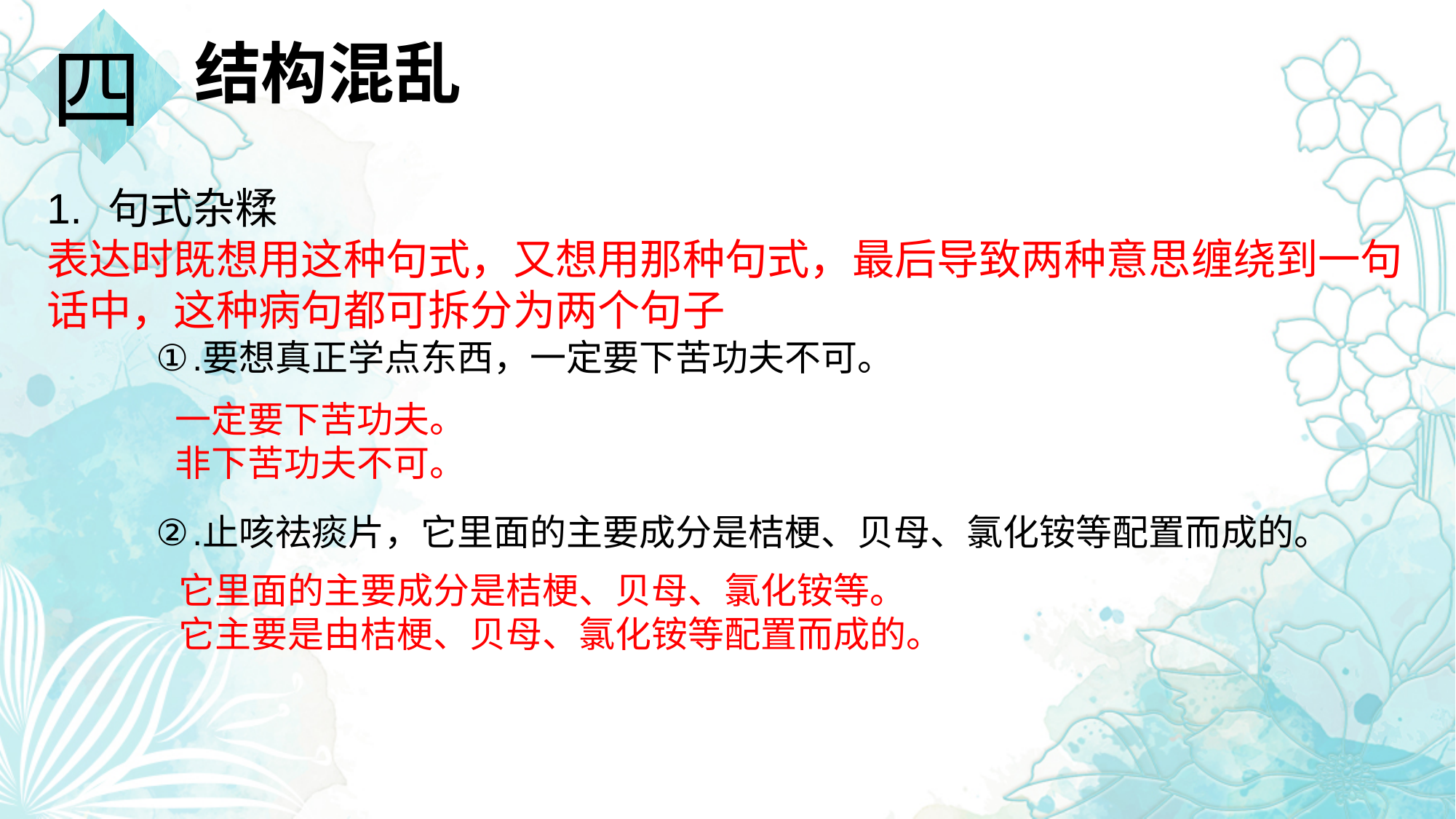

四
结构混乱

句式杂糅
表达时既想用这种句式，又想用那种句式，最后导致两种意思缠绕到一句话中，这种病句都可拆分为两个句子
要想真正学点东西，一定要下苦功夫不可。

止咳祛痰片，它里面的主要成分是桔梗、贝母、氯化铵等配置而成的。
一定要下苦功夫。
非下苦功夫不可。
它里面的主要成分是桔梗、贝母、氯化铵等。
它主要是由桔梗、贝母、氯化铵等配置而成的。